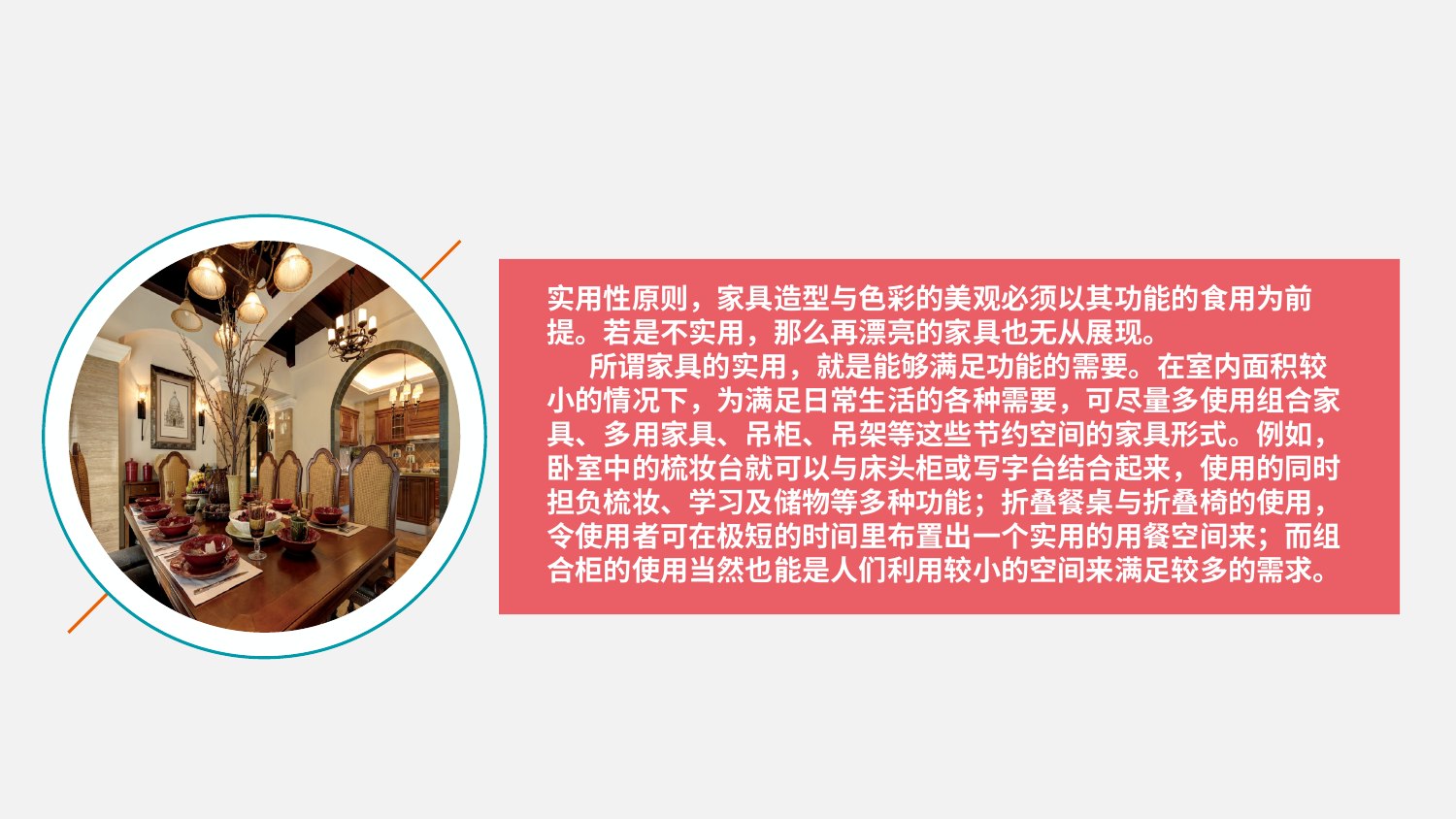

实用性原则，家具造型与色彩的美观必须以其功能的食用为前提。若是不实用，那么再漂亮的家具也无从展现。所谓家具的实用，就是能够满足功能的需要。在室内面积较小的情况下，为满足日常生活的各种需要，可尽量多使用组合家具、多用家具、吊柜、吊架等这些节约空间的家具形式。例如，卧室中的梳妆台就可以与床头柜或写字台结合起来，使用的同时担负梳妆、学习及储物等多种功能；折叠餐桌与折叠椅的使用，令使用者可在极短的时间里布置出一个实用的用餐空间来；而组合柜的使用当然也能是人们利用较小的空间来满足较多的需求。